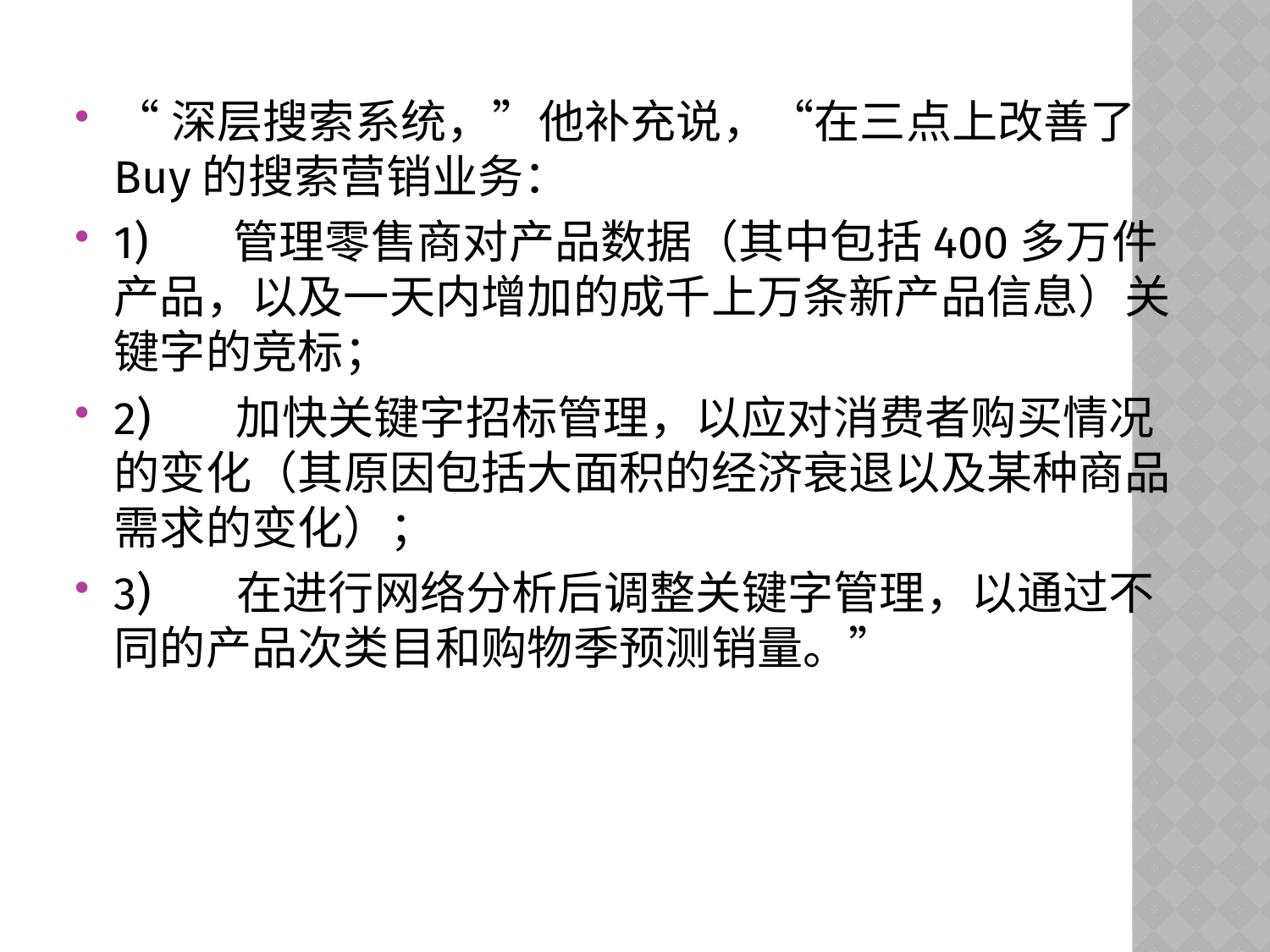

“深层搜索系统，”他补充说，“在三点上改善了Buy的搜索营销业务：
1)      管理零售商对产品数据（其中包括400多万件产品，以及一天内增加的成千上万条新产品信息）关键字的竞标；
2)      加快关键字招标管理，以应对消费者购买情况的变化（其原因包括大面积的经济衰退以及某种商品需求的变化）；
3)      在进行网络分析后调整关键字管理，以通过不同的产品次类目和购物季预测销量。”